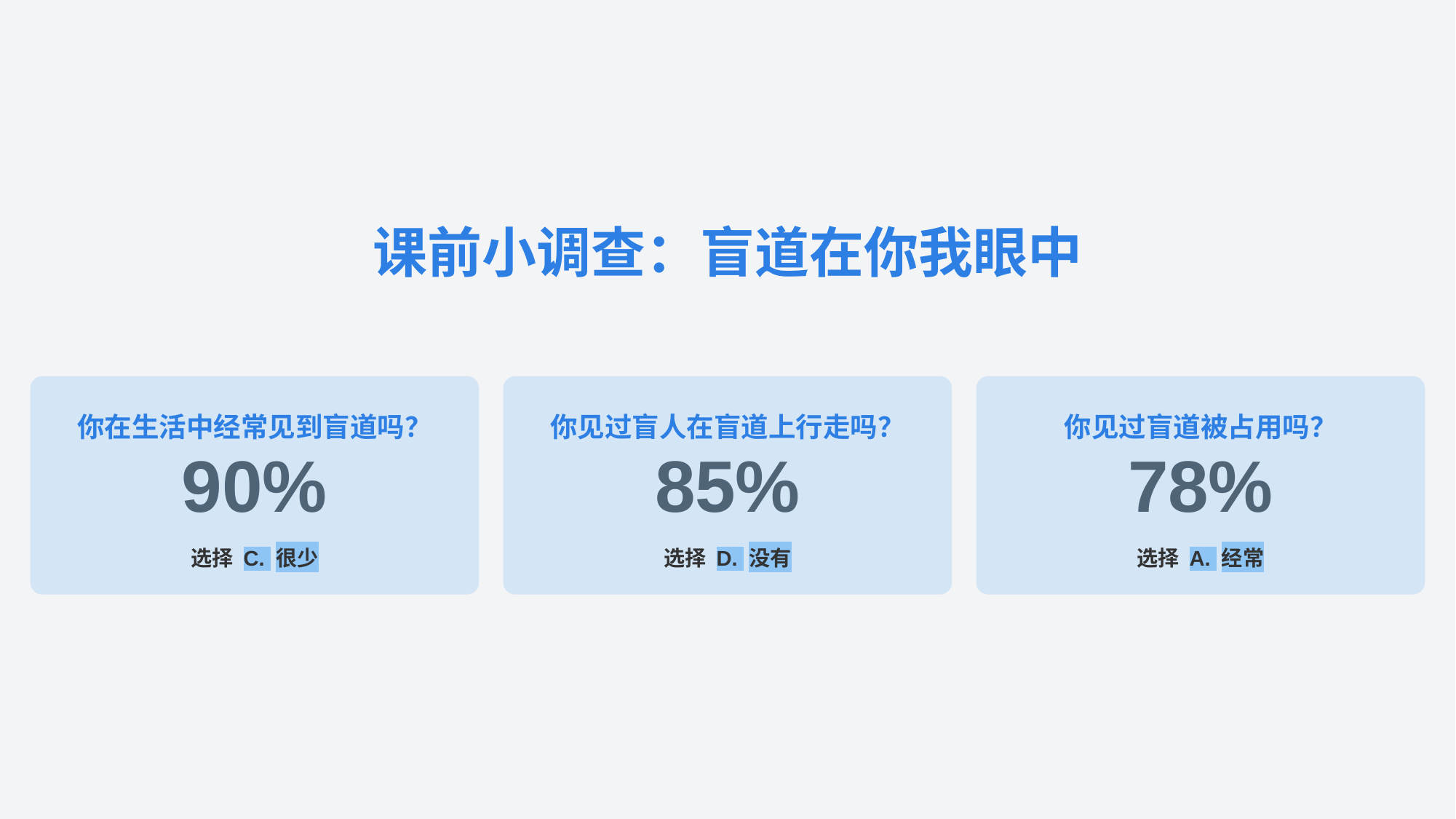

课前小调查：盲道在你我眼中

你在生活中经常见到盲道吗？
你见过盲人在盲道上行走吗？
你见过盲道被占用吗？
90%
85%
78%
选择 C. 很少
选择 D. 没有
选择 A. 经常